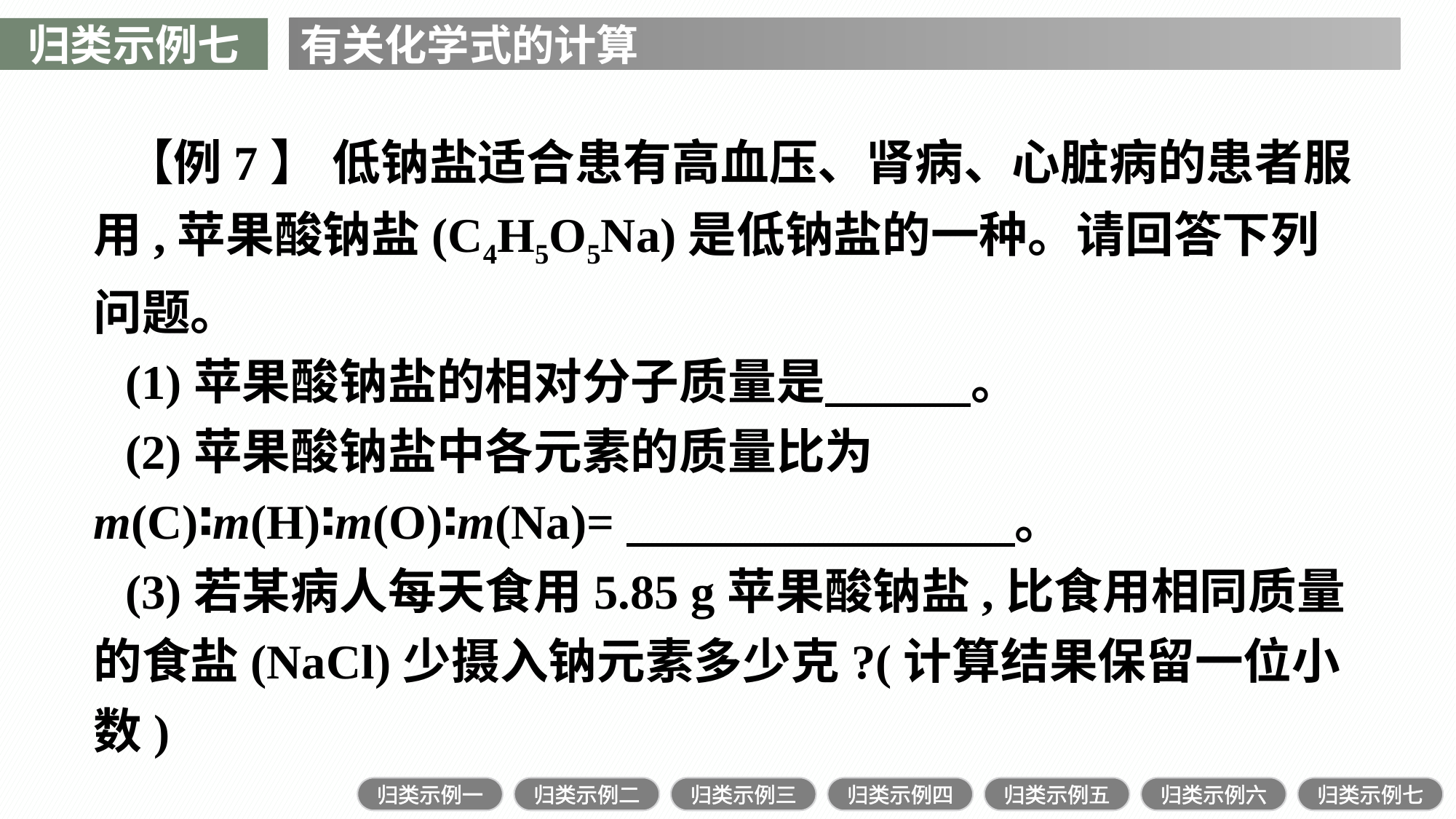

归类示例七
有关化学式的计算

【例7】 低钠盐适合患有高血压、肾病、心脏病的患者服用,苹果酸钠盐(C4H5O5Na)是低钠盐的一种。请回答下列问题。
(1)苹果酸钠盐的相对分子质量是　　　。
(2)苹果酸钠盐中各元素的质量比为m(C)∶m(H)∶m(O)∶m(Na)=　　　　　　　　。
(3)若某病人每天食用5.85 g苹果酸钠盐,比食用相同质量的食盐(NaCl)少摄入钠元素多少克?(计算结果保留一位小数)